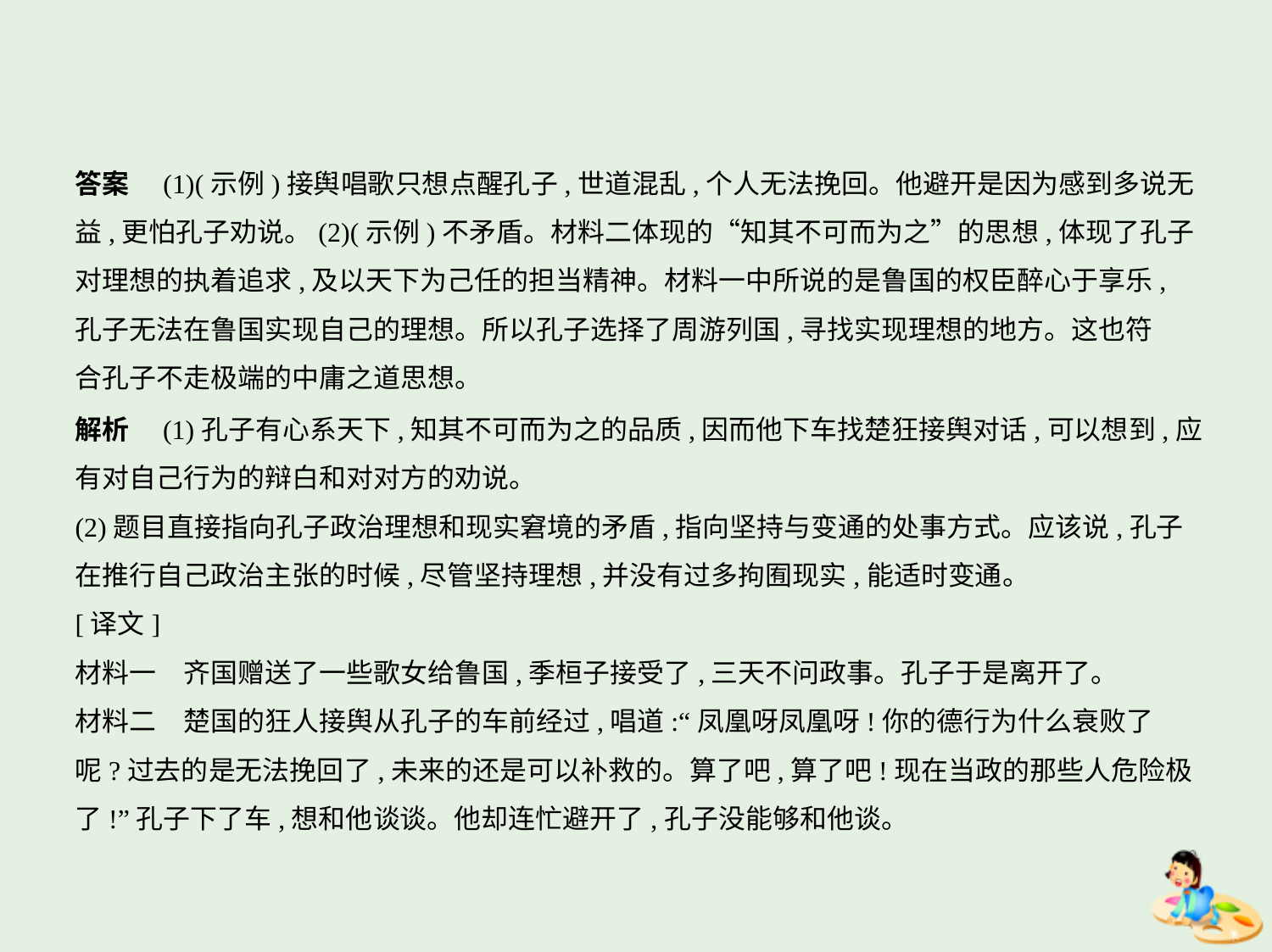

答案　(1)(示例)接舆唱歌只想点醒孔子,世道混乱,个人无法挽回。他避开是因为感到多说无
益,更怕孔子劝说。(2)(示例)不矛盾。材料二体现的“知其不可而为之”的思想,体现了孔子
对理想的执着追求,及以天下为己任的担当精神。材料一中所说的是鲁国的权臣醉心于享乐,
孔子无法在鲁国实现自己的理想。所以孔子选择了周游列国,寻找实现理想的地方。这也符
合孔子不走极端的中庸之道思想。
解析　(1)孔子有心系天下,知其不可而为之的品质,因而他下车找楚狂接舆对话,可以想到,应
有对自己行为的辩白和对对方的劝说。
(2)题目直接指向孔子政治理想和现实窘境的矛盾,指向坚持与变通的处事方式。应该说,孔子
在推行自己政治主张的时候,尽管坚持理想,并没有过多拘囿现实,能适时变通。
[译文]
材料一　齐国赠送了一些歌女给鲁国,季桓子接受了,三天不问政事。孔子于是离开了。
材料二　楚国的狂人接舆从孔子的车前经过,唱道:“凤凰呀凤凰呀!你的德行为什么衰败了
呢?过去的是无法挽回了,未来的还是可以补救的。算了吧,算了吧!现在当政的那些人危险极
了!”孔子下了车,想和他谈谈。他却连忙避开了,孔子没能够和他谈。